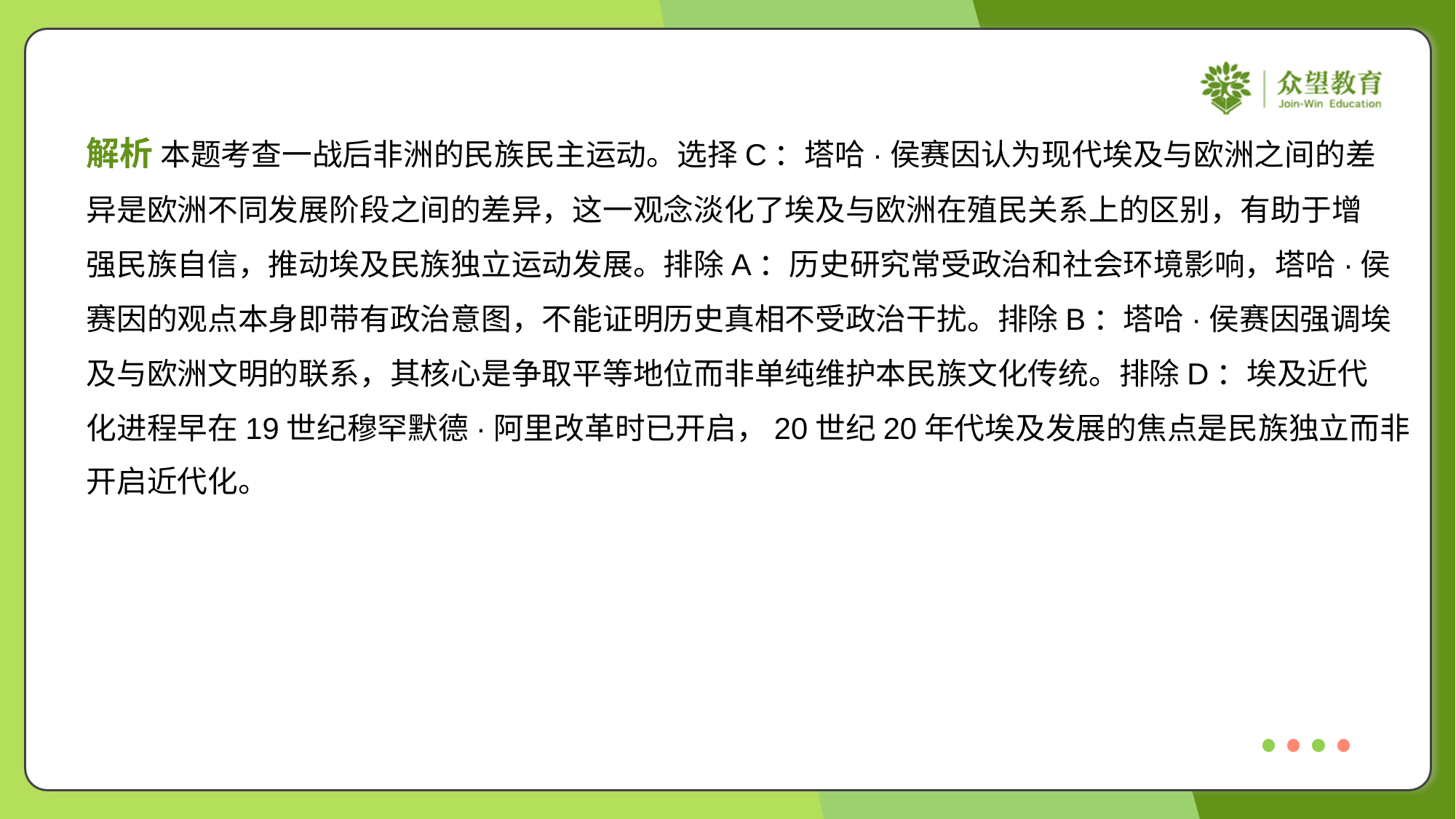

解析 本题考查一战后非洲的民族民主运动。选择C：塔哈·侯赛因认为现代埃及与欧洲之间的差
异是欧洲不同发展阶段之间的差异，这一观念淡化了埃及与欧洲在殖民关系上的区别，有助于增
强民族自信，推动埃及民族独立运动发展。排除A：历史研究常受政治和社会环境影响，塔哈·侯
赛因的观点本身即带有政治意图，不能证明历史真相不受政治干扰。排除B：塔哈·侯赛因强调埃
及与欧洲文明的联系，其核心是争取平等地位而非单纯维护本民族文化传统。排除D：埃及近代
化进程早在19世纪穆罕默德·阿里改革时已开启，20世纪20年代埃及发展的焦点是民族独立而非
开启近代化。